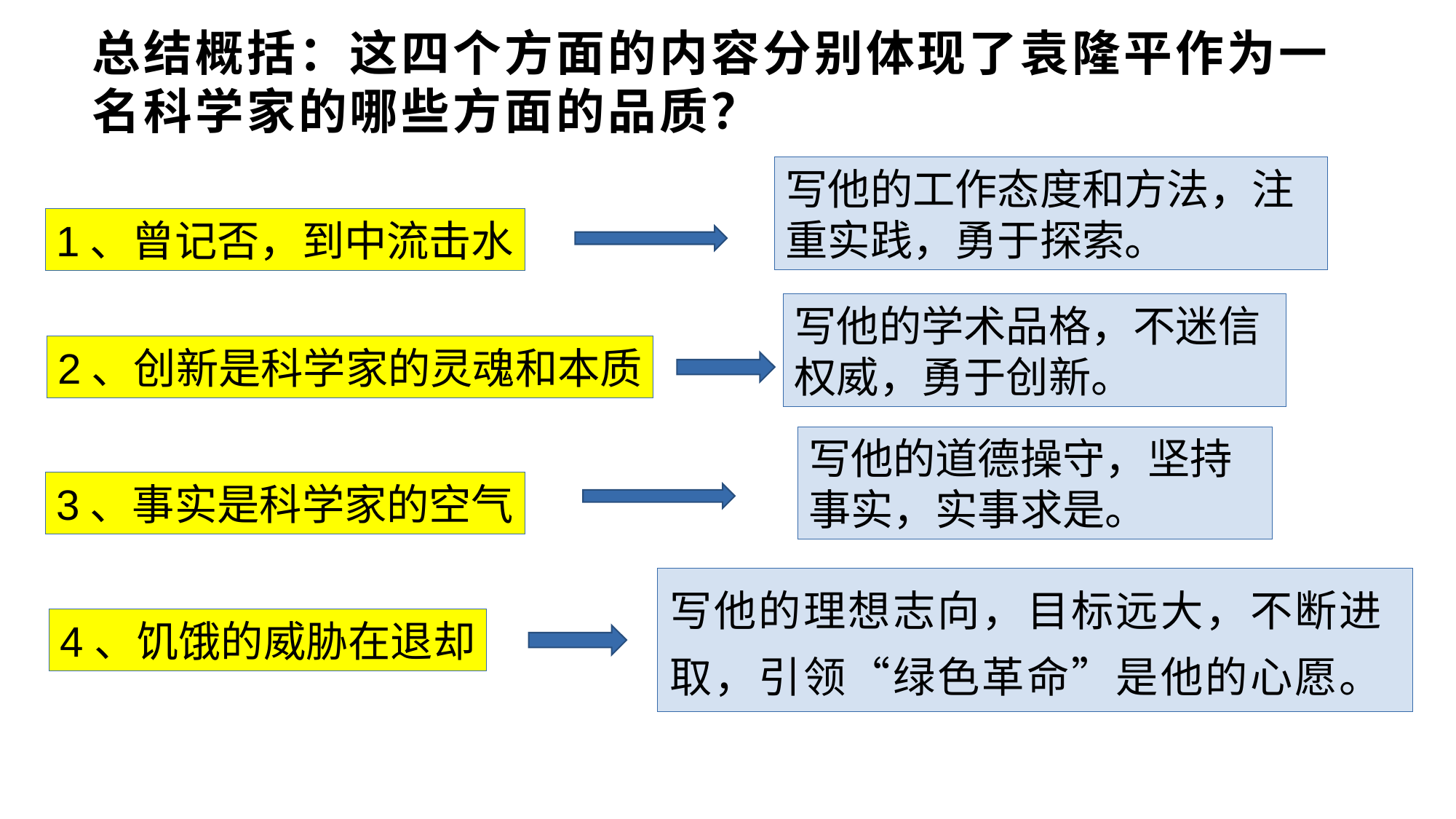

# 总结概括：这四个方面的内容分别体现了袁隆平作为一名科学家的哪些方面的品质？
写他的工作态度和方法，注重实践，勇于探索。
1、曾记否，到中流击水

写他的学术品格，不迷信权威，勇于创新。
2、创新是科学家的灵魂和本质

写他的道德操守，坚持事实，实事求是。
3、事实是科学家的空气

写他的理想志向，目标远大，不断进取，引领“绿色革命”是他的心愿。
4、饥饿的威胁在退却